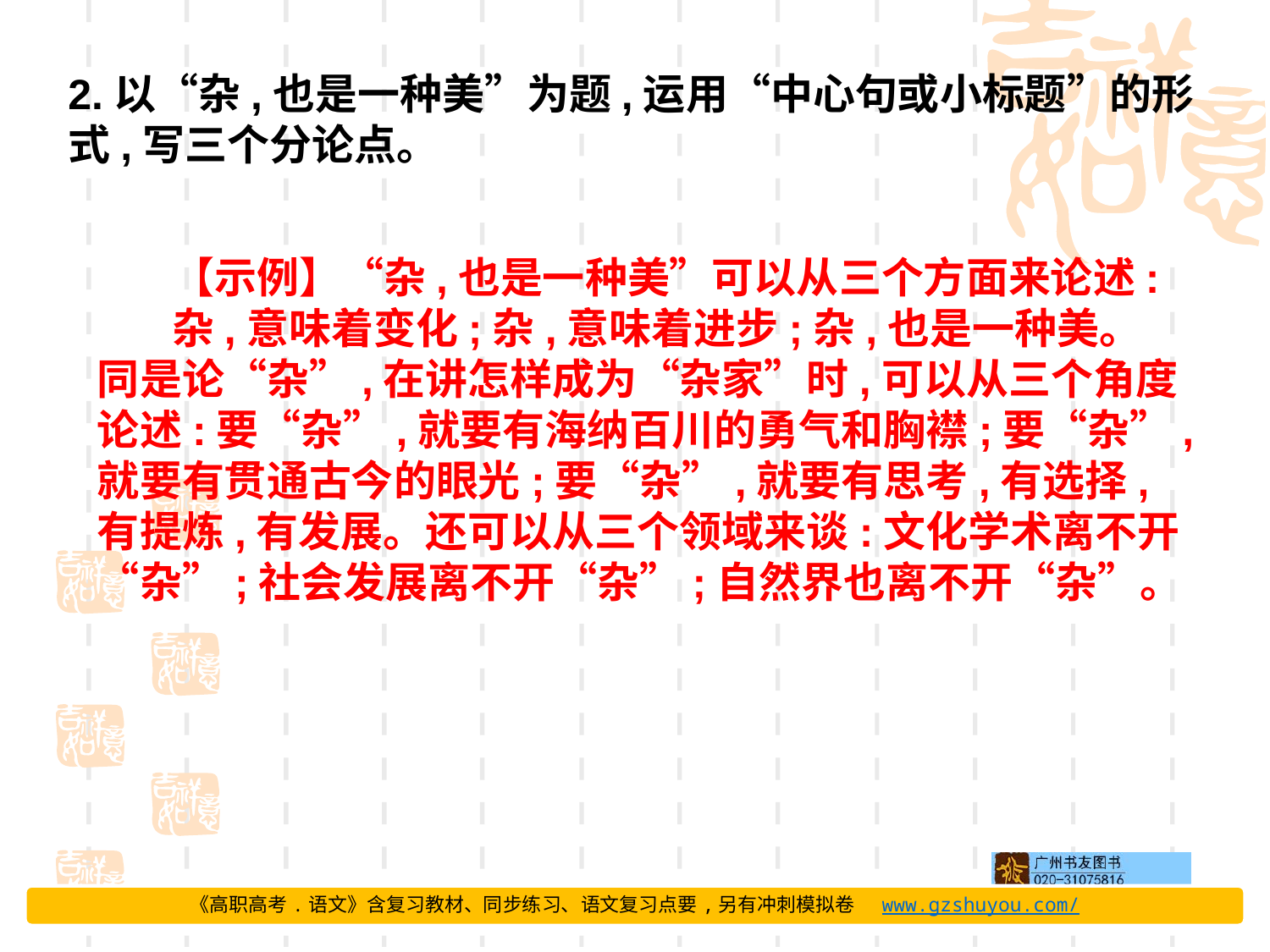

2.以“杂,也是一种美”为题,运用“中心句或小标题”的形式,写三个分论点。
【示例】“杂,也是一种美”可以从三个方面来论述:
杂,意味着变化;杂,意味着进步;杂,也是一种美。同是论“杂”,在讲怎样成为“杂家”时,可以从三个角度论述:要“杂”,就要有海纳百川的勇气和胸襟;要“杂”,就要有贯通古今的眼光;要“杂”,就要有思考,有选择,有提炼,有发展。还可以从三个领域来谈:文化学术离不开“杂”;社会发展离不开“杂”;自然界也离不开“杂”。